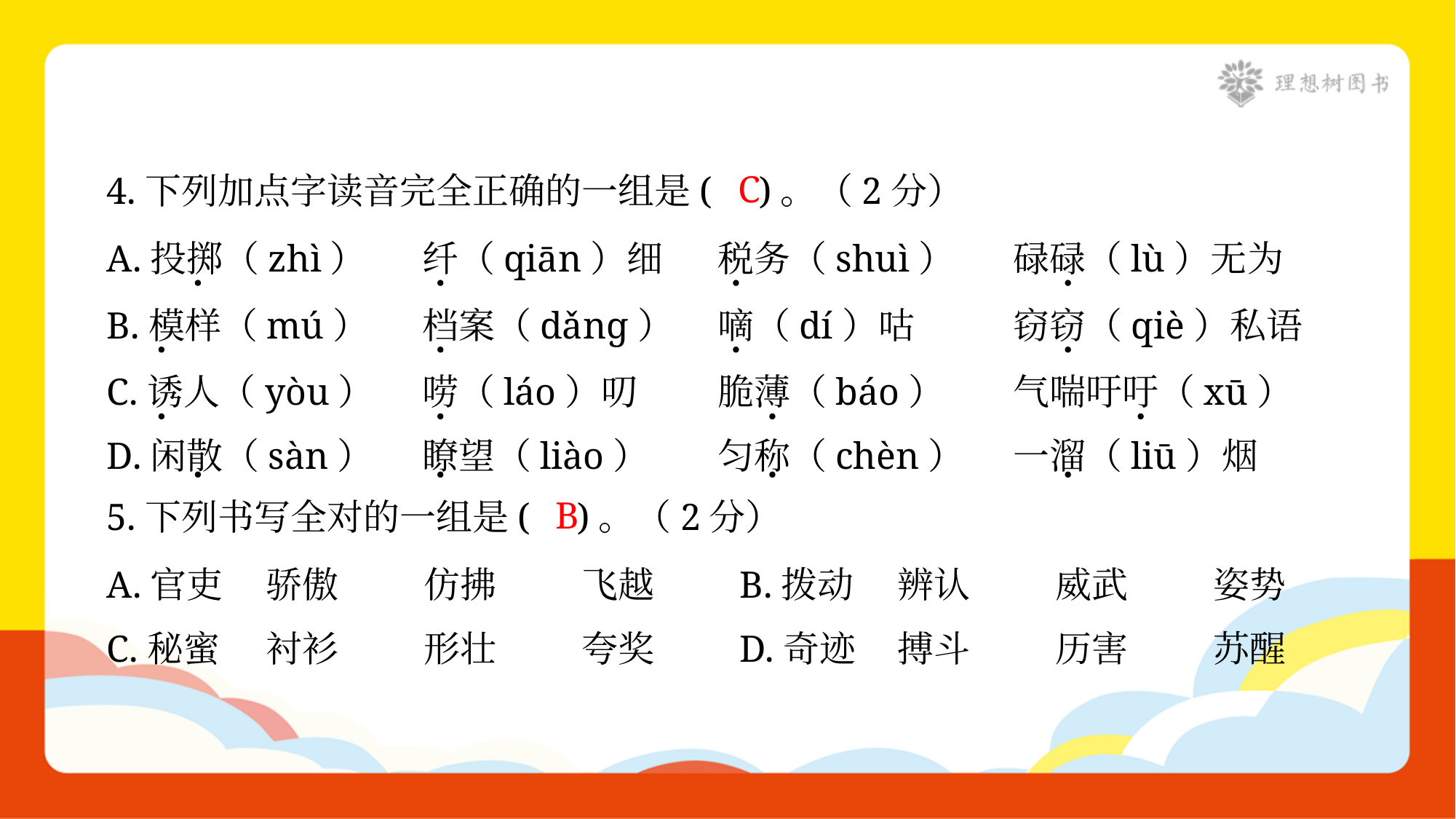

C
4.下列加点字读音完全正确的一组是(     )。（2分）
A.投掷（zhì）	纤（qiān）细	税务（shuì）	碌碌（lù）无为
B.模样（mú）	档案（dǎnɡ）	嘀（dí）咕	窃窃（qiè）私语
C.诱人（yòu）	唠（láo）叨	脆薄（báo）	气喘吁吁（xū）
D.闲散（sàn）	瞭望（liào）	匀称（chèn）	一溜（liū）烟

B
5.下列书写全对的一组是(     )。（2分）
A.官吏	骄傲	仿拂	飞越	B.拨动	辨认	威武	姿势
C.秘蜜	衬衫	形壮	夸奖	D.奇迹	搏斗	历害	苏醒